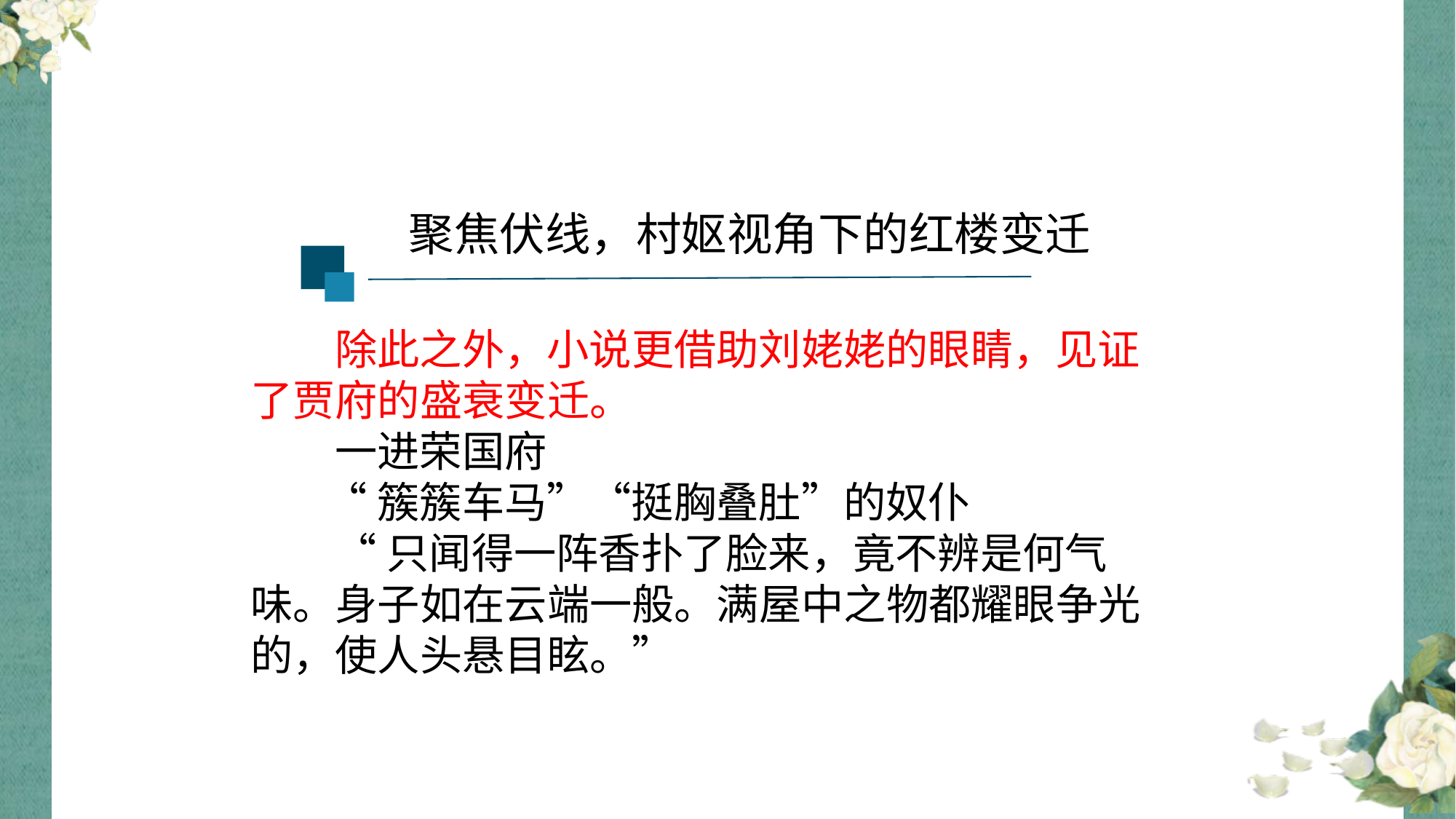

聚焦伏线，村妪视角下的红楼变迁

    除此之外，小说更借助刘姥姥的眼睛，见证了贾府的盛衰变迁。
    一进荣国府
    “簇簇车马”“挺胸叠肚”的奴仆
     “只闻得一阵香扑了脸来，竟不辨是何气味。身子如在云端一般。满屋中之物都耀眼争光的，使人头悬目眩。”